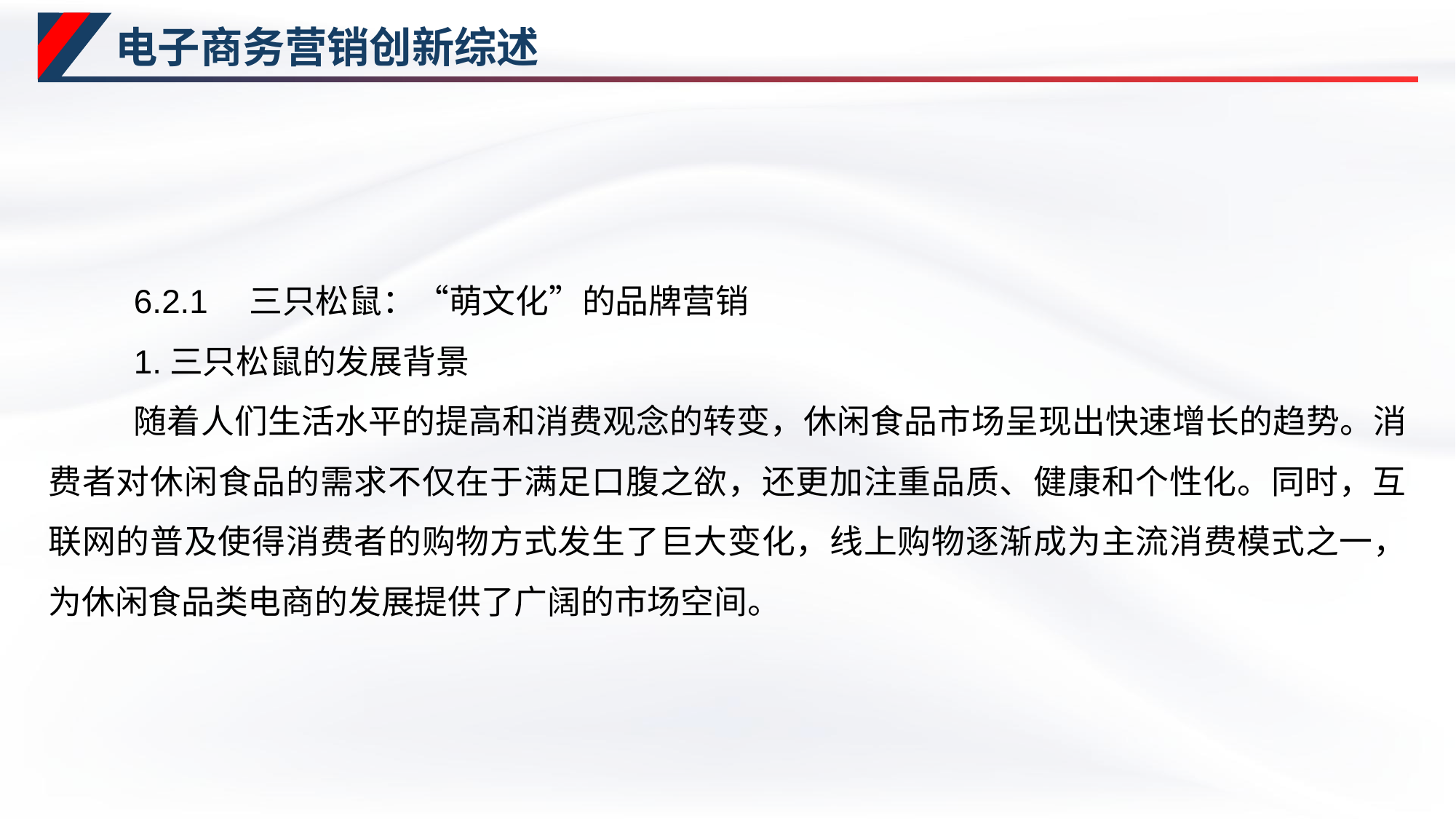

# 电子商务营销创新综述
6.2.1　三只松鼠：“萌文化”的品牌营销
1.三只松鼠的发展背景
随着人们生活水平的提高和消费观念的转变，休闲食品市场呈现出快速增长的趋势。消费者对休闲食品的需求不仅在于满足口腹之欲，还更加注重品质、健康和个性化。同时，互联网的普及使得消费者的购物方式发生了巨大变化，线上购物逐渐成为主流消费模式之一，为休闲食品类电商的发展提供了广阔的市场空间。